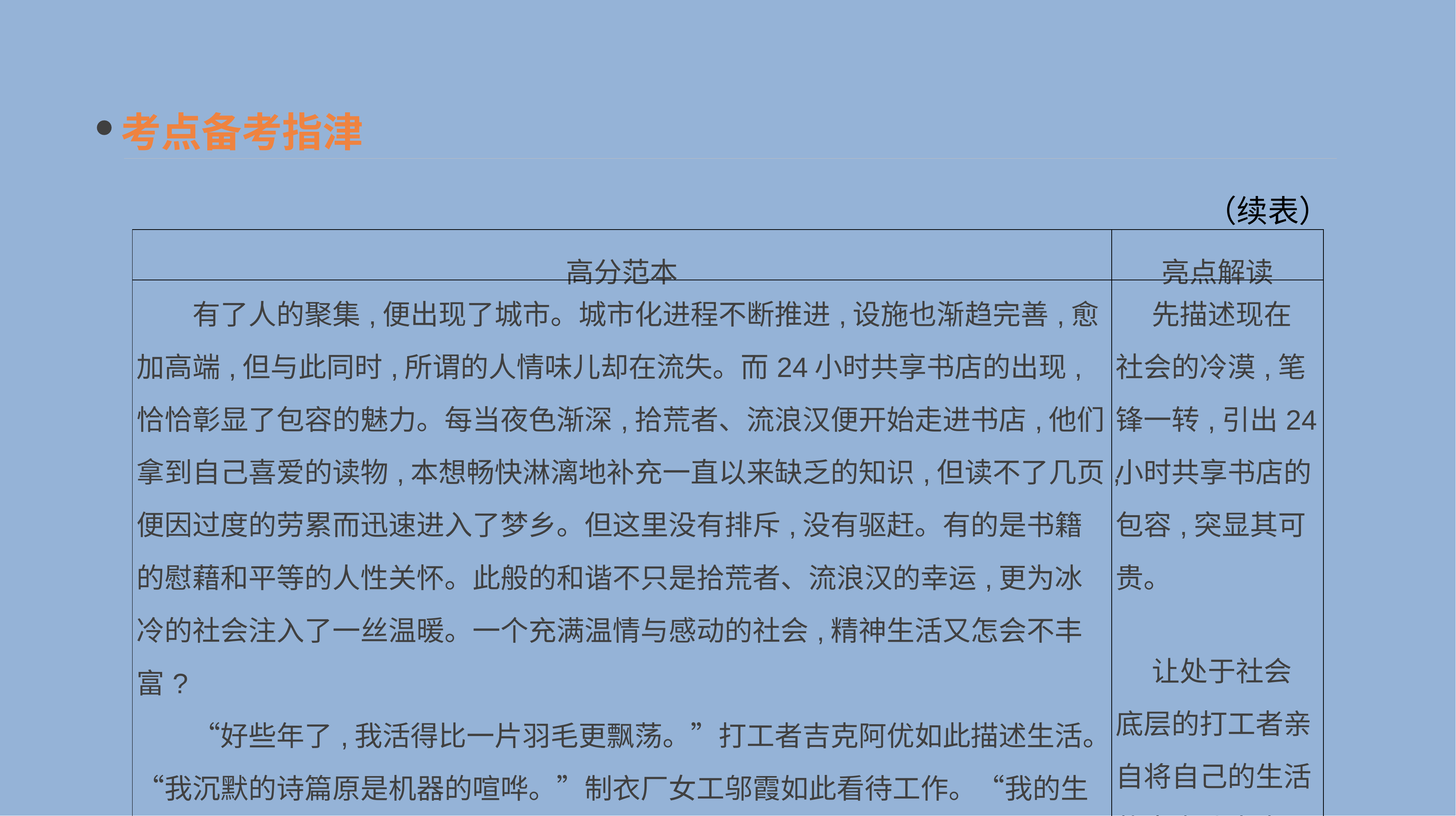

考点备考指津

（续表）
| 高分范本 | 亮点解读 |
| --- | --- |
| 有了人的聚集,便出现了城市。城市化进程不断推进,设施也渐趋完善,愈加高端,但与此同时,所谓的人情味儿却在流失。而24小时共享书店的出现,恰恰彰显了包容的魅力。每当夜色渐深,拾荒者、流浪汉便开始走进书店,他们拿到自己喜爱的读物,本想畅快淋漓地补充一直以来缺乏的知识,但读不了几页,便因过度的劳累而迅速进入了梦乡。但这里没有排斥,没有驱赶。有的是书籍的慰藉和平等的人性关怀。此般的和谐不只是拾荒者、流浪汉的幸运,更为冰冷的社会注入了一丝温暖。一个充满温情与感动的社会,精神生活又怎会不丰富? 　　“好些年了,我活得比一片羽毛更飘荡。”打工者吉克阿优如此描述生活。“我沉默的诗篇原是机器的喧哗。”制衣厂女工邬霞如此看待工作。“我的生命是一本不忍卒读的书,命运把我装订得极为拙劣。”家政女工范雨素如此体味生命。打工者、拾荒者等千千万万的底层人民,他们也同样需要精神生活,同样渴 | 先描述现在社会的冷漠,笔锋一转,引出24小时共享书店的包容,突显其可贵。 　让处于社会底层的打工者亲自将自己的生活状态表述出来,更具说服力。 |